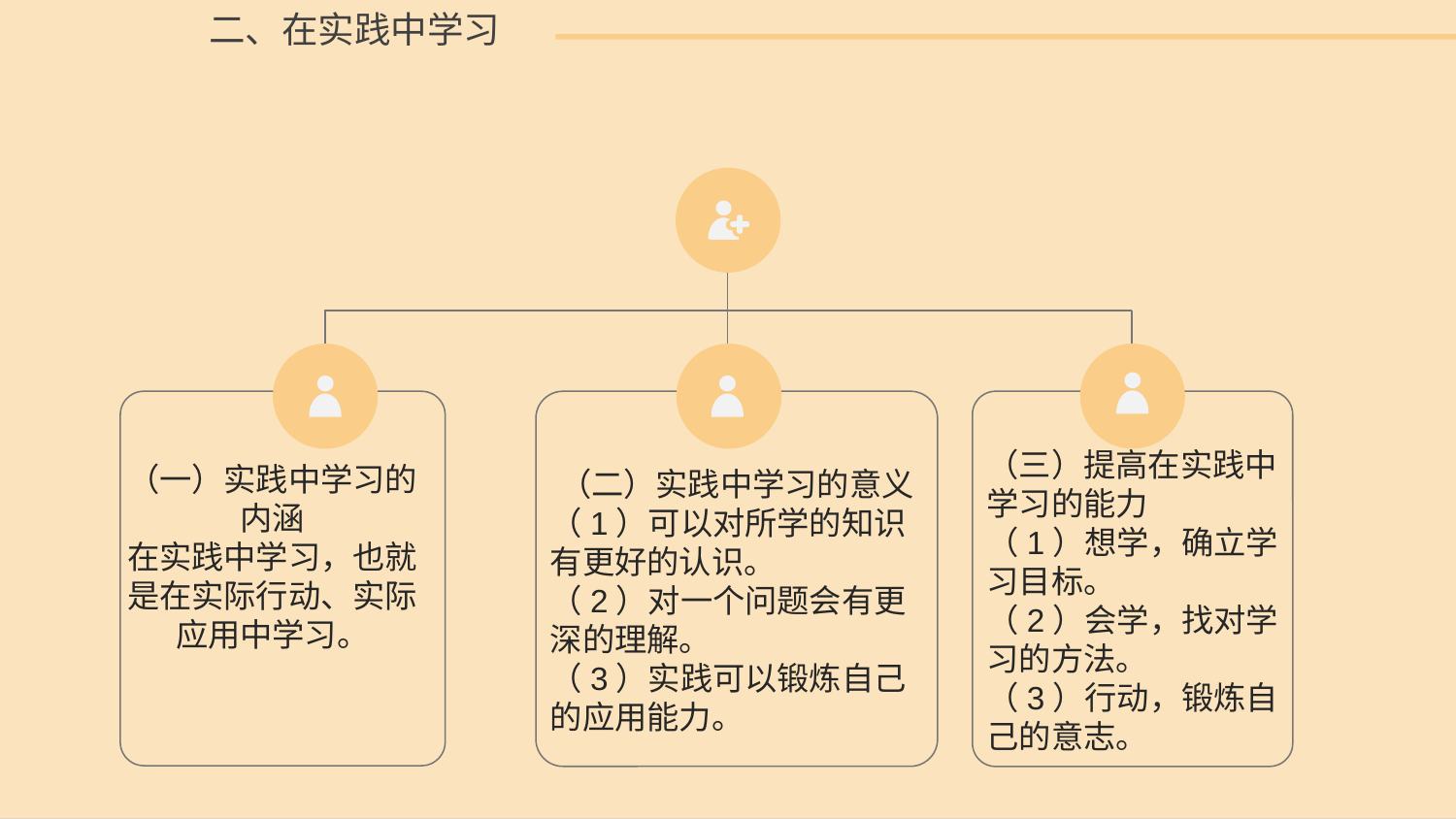

二、在实践中学习

（二）实践中学习的意义
（1）可以对所学的知识有更好的认识。
（2）对一个问题会有更深的理解。
（3）实践可以锻炼自己的应用能力。
（三）提高在实践中学习的能力
（1）想学，确立学习目标。
（2）会学，找对学习的方法。
（3）行动，锻炼自己的意志。
（一）实践中学习的内涵
在实践中学习，也就是在实际行动、实际应用中学习。